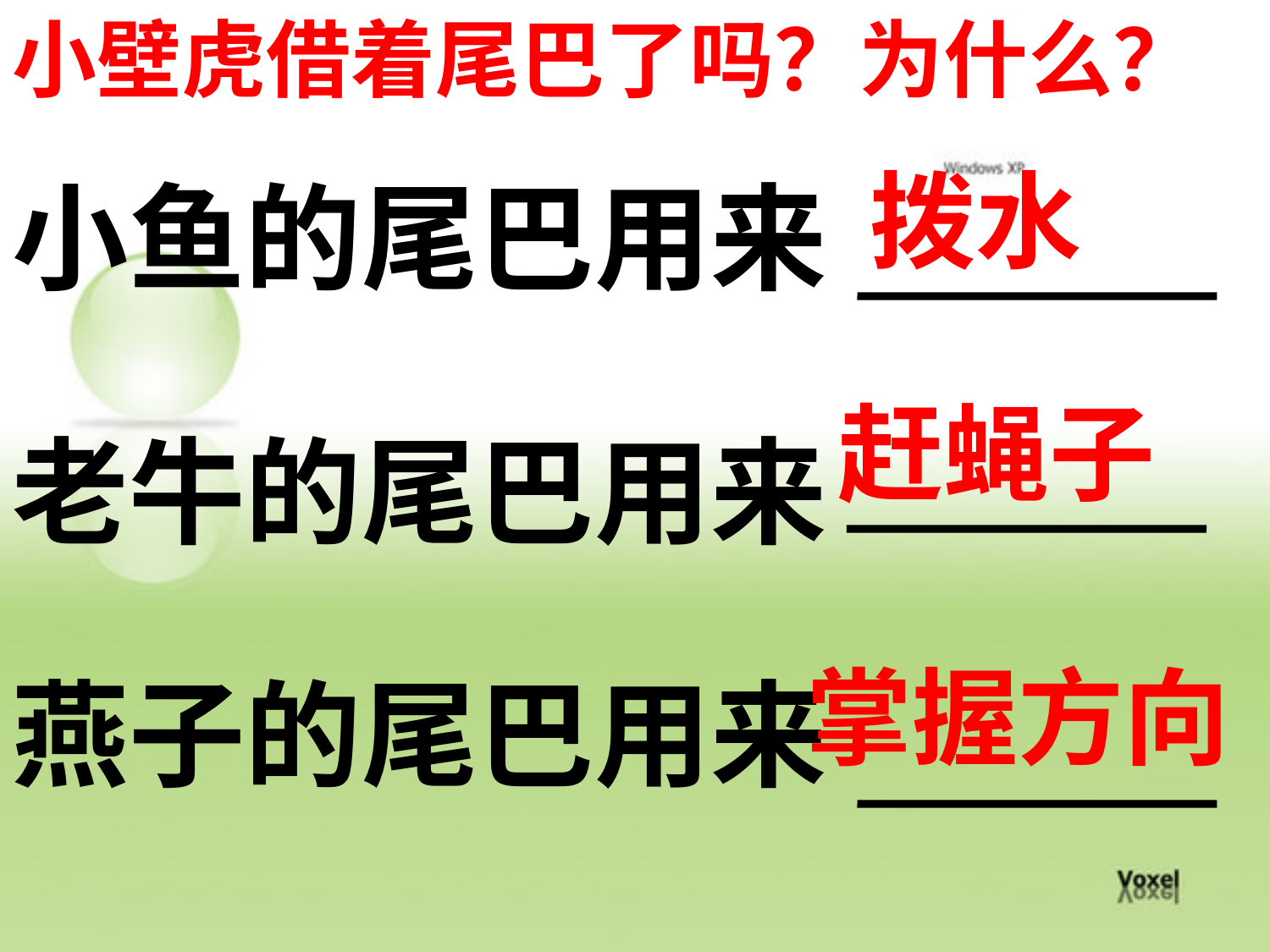

小壁虎借着尾巴了吗？为什么？

拨水
小鱼的尾巴用来

赶蝇子
老牛的尾巴用来

掌握方向
燕子的尾巴用来